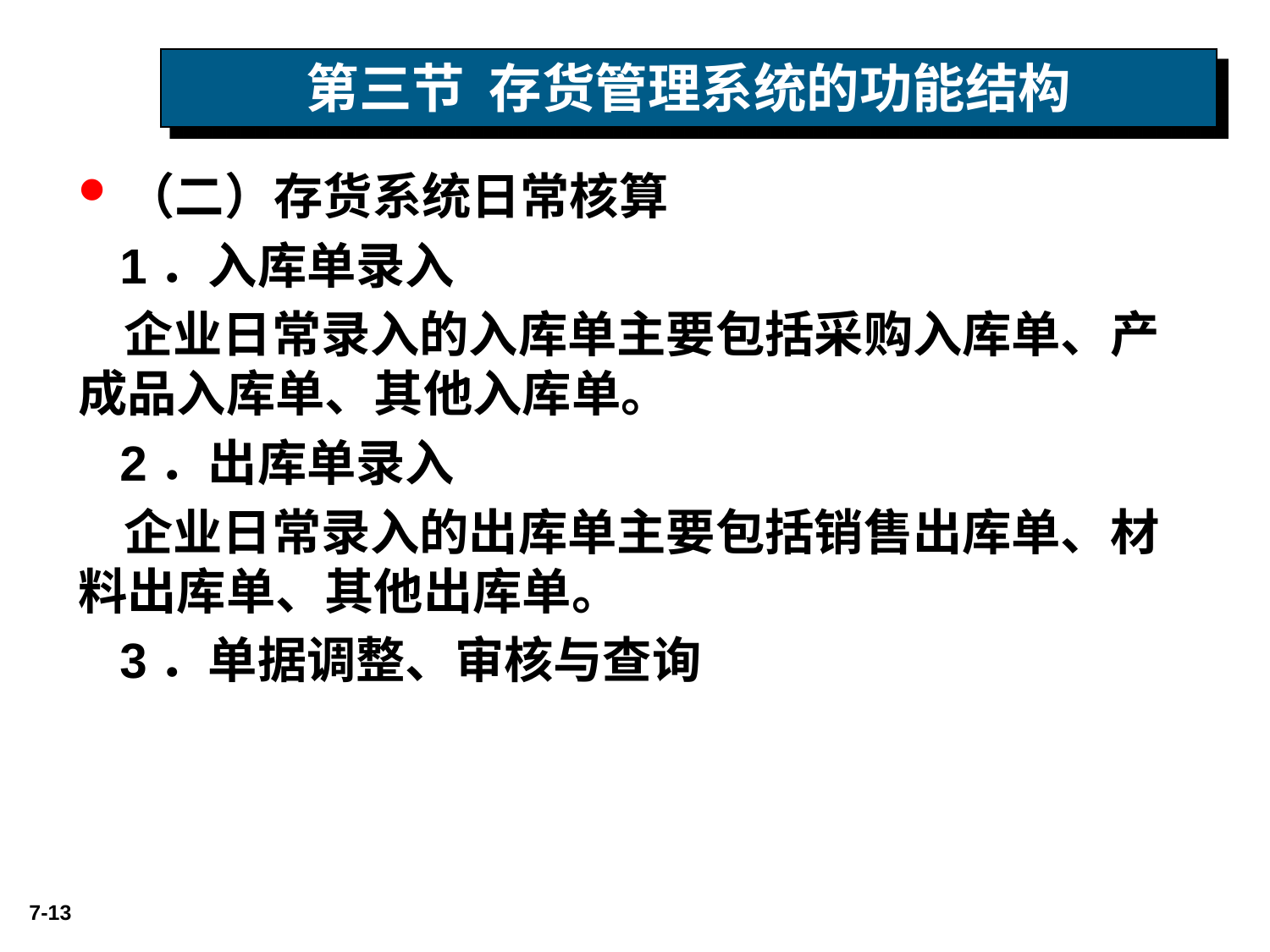

# 第三节  存货管理系统的功能结构
（二）存货系统日常核算
   1．入库单录入
   企业日常录入的入库单主要包括采购入库单、产成品入库单、其他入库单。
   2．出库单录入
   企业日常录入的出库单主要包括销售出库单、材料出库单、其他出库单。
   3．单据调整、审核与查询